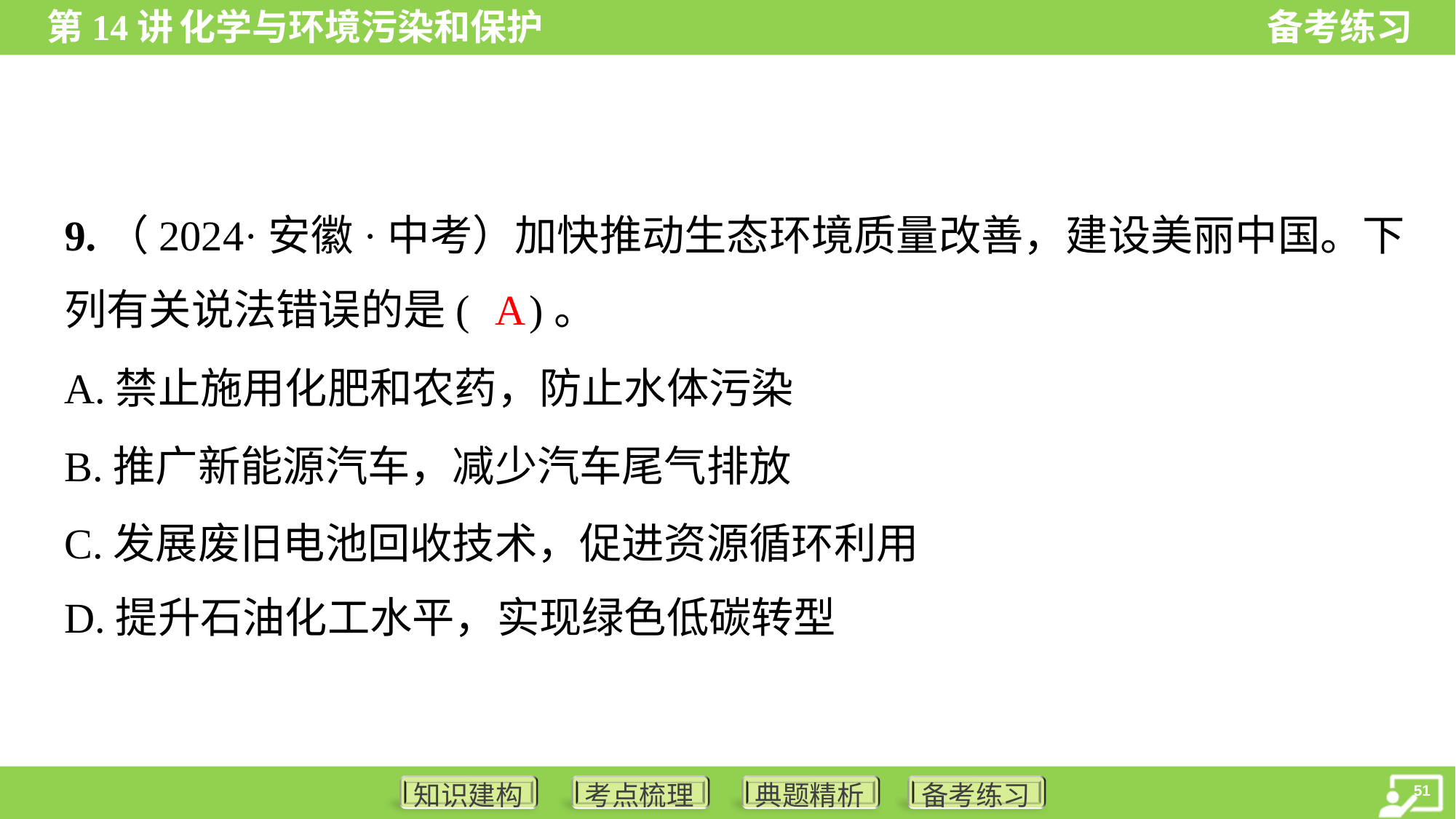

9.（2024·安徽·中考）加快推动生态环境质量改善，建设美丽中国。下
列有关说法错误的是(     )。
A
A.禁止施用化肥和农药，防止水体污染
B.推广新能源汽车，减少汽车尾气排放
C.发展废旧电池回收技术，促进资源循环利用
D.提升石油化工水平，实现绿色低碳转型